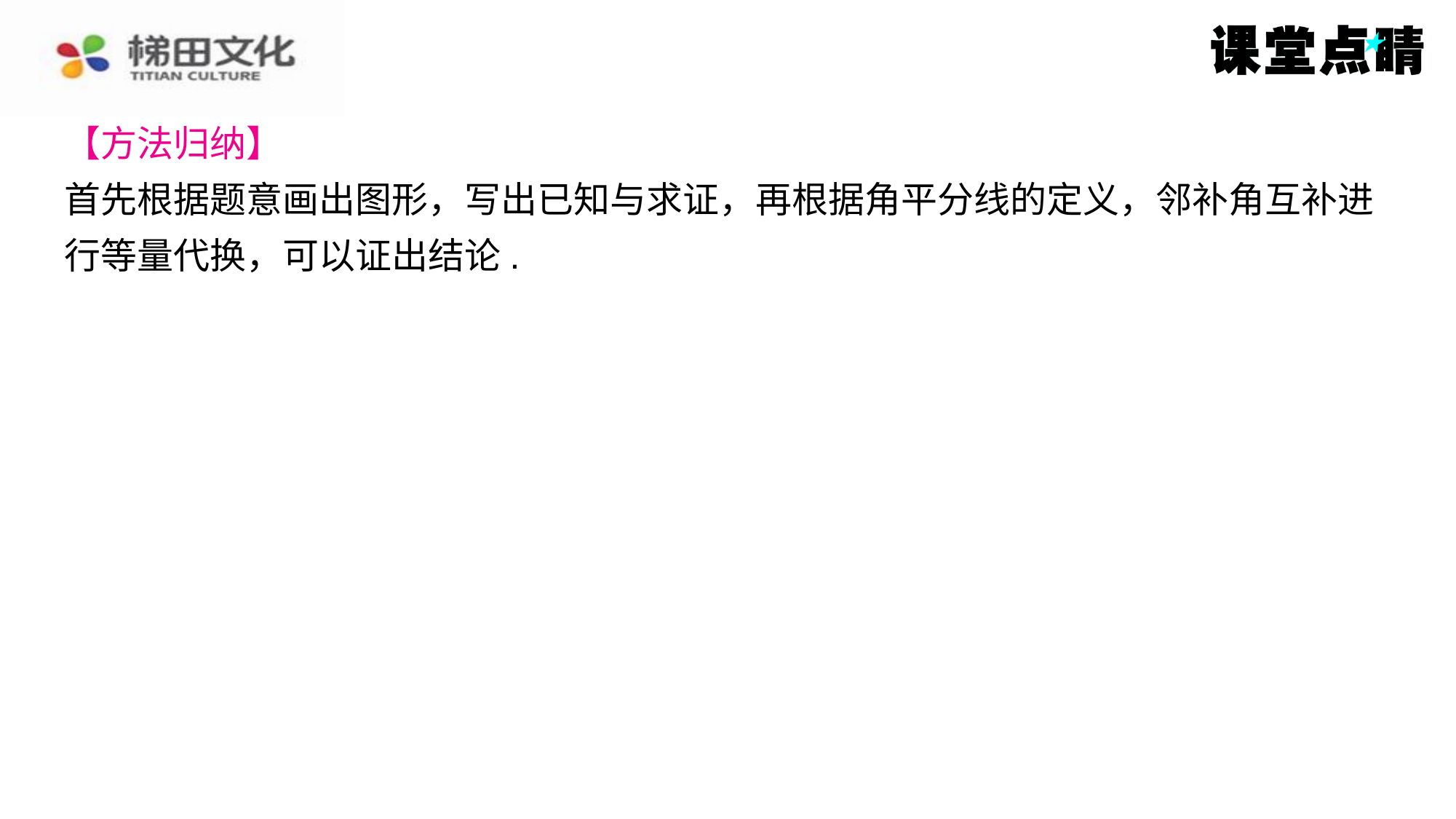

【方法归纳】
首先根据题意画出图形，写出已知与求证，再根据角平分线的定义，邻补角互补进
行等量代换，可以证出结论.